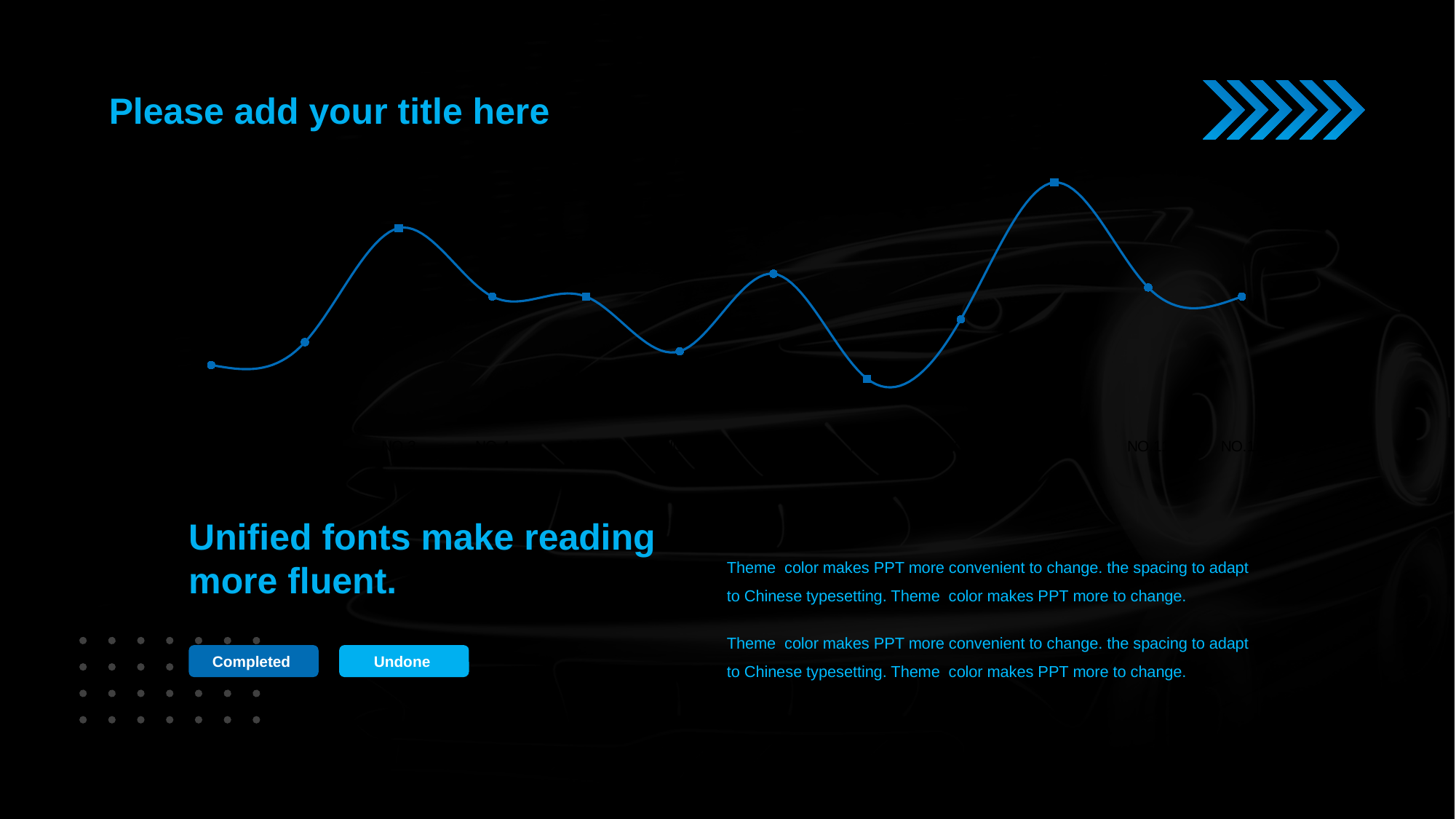

### Chart

| Category | 系列 2 |
|---|---|
| NO.1 | 1.5 |
| NO.2 | 2.0 |
| NO.3 | 4.5 |
| NO.4 | 3.0 |
| NO.5 | 3.0 |
| NO.6 | 1.8 |
| NO.7 | 3.5 |
| NO.8 | 1.2 |
| NO.9 | 2.5 |
| NO.10 | 5.5 |
| NO.11 | 3.2 |
| NO.12 | 3.0 |
Unified fonts make reading
more fluent.
Theme  color makes PPT more convenient to change. the spacing to adapt to Chinese typesetting. Theme  color makes PPT more to change.
Completed
Undone
Theme  color makes PPT more convenient to change. the spacing to adapt to Chinese typesetting. Theme  color makes PPT more to change.